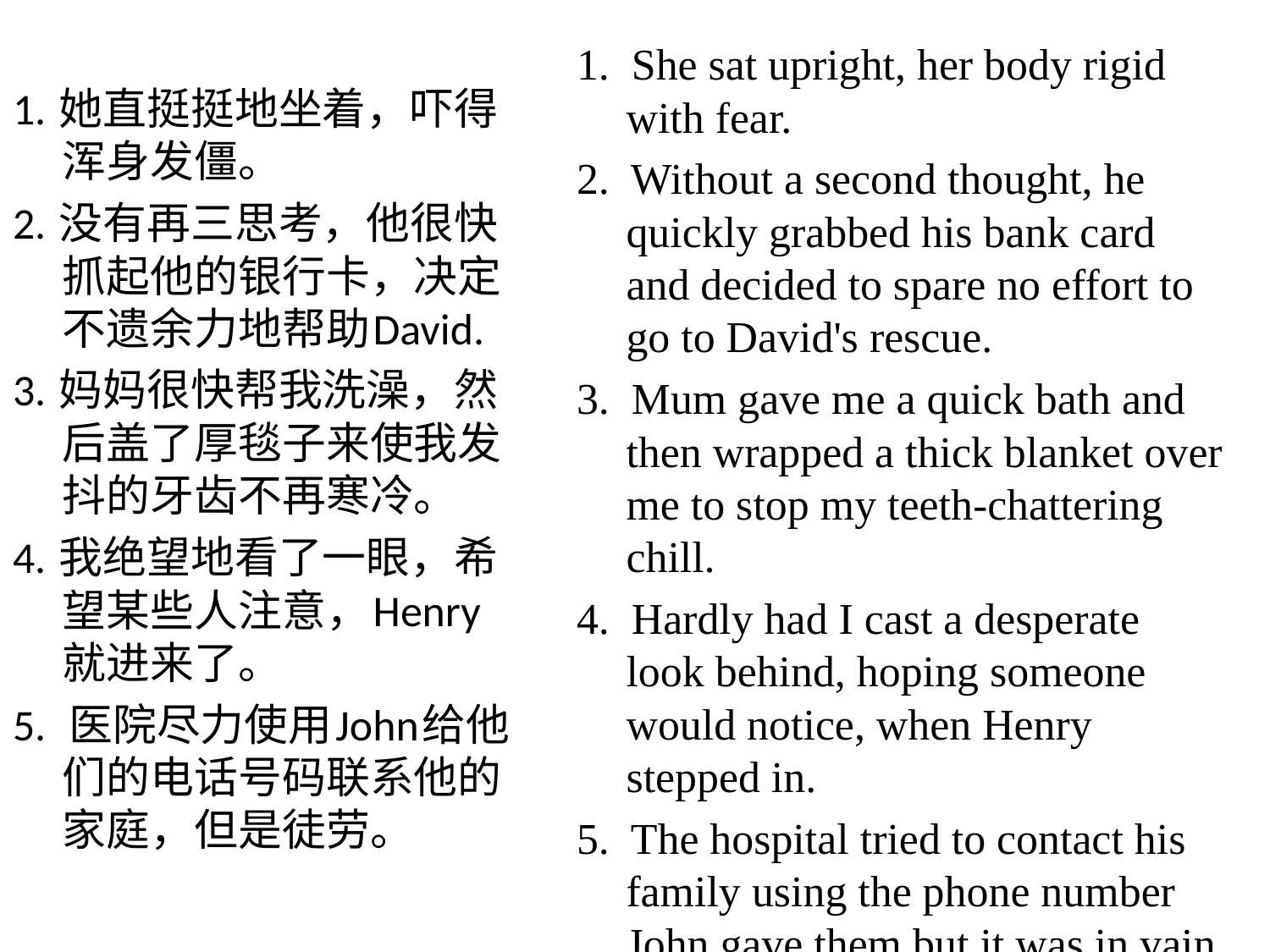

1.  She sat upright, her body rigid with fear.
2.  Without a second thought, he quickly grabbed his bank card and decided to spare no effort to go to David's rescue.
3.  Mum gave me a quick bath and then wrapped a thick blanket over me to stop my teeth-chattering chill.
4.  Hardly had I cast a desperate look behind, hoping someone would notice, when Henry stepped in.
5.  The hospital tried to contact his family using the phone number John gave them but it was in vain.

#
1. 她直挺挺地坐着，吓得浑身发僵。
2. 没有再三思考，他很快抓起他的银行卡，决定不遗余力地帮助David.
3. 妈妈很快帮我洗澡，然后盖了厚毯子来使我发抖的牙齿不再寒冷。
4. 我绝望地看了一眼，希望某些人注意，Henry就进来了。
5.  医院尽力使用John给他们的电话号码联系他的家庭，但是徒劳。